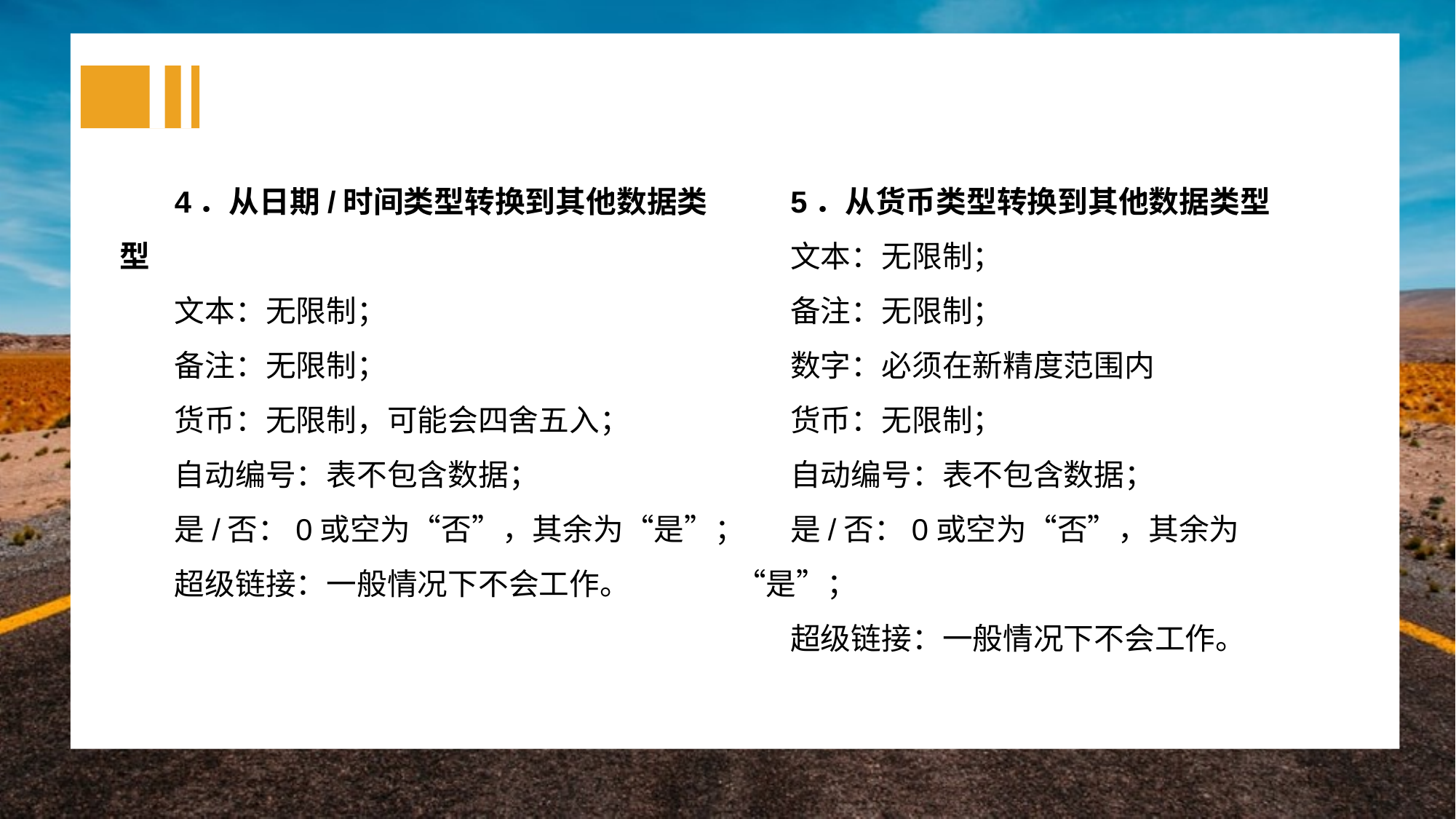

4．从日期/时间类型转换到其他数据类型
文本：无限制；
备注：无限制；
货币：无限制，可能会四舍五入；
自动编号：表不包含数据；
是/否：0或空为“否”，其余为“是”；
超级链接：一般情况下不会工作。
5．从货币类型转换到其他数据类型
文本：无限制；
备注：无限制；
数字：必须在新精度范围内
货币：无限制；
自动编号：表不包含数据；
是/否：0或空为“否”，其余为“是”；
超级链接：一般情况下不会工作。